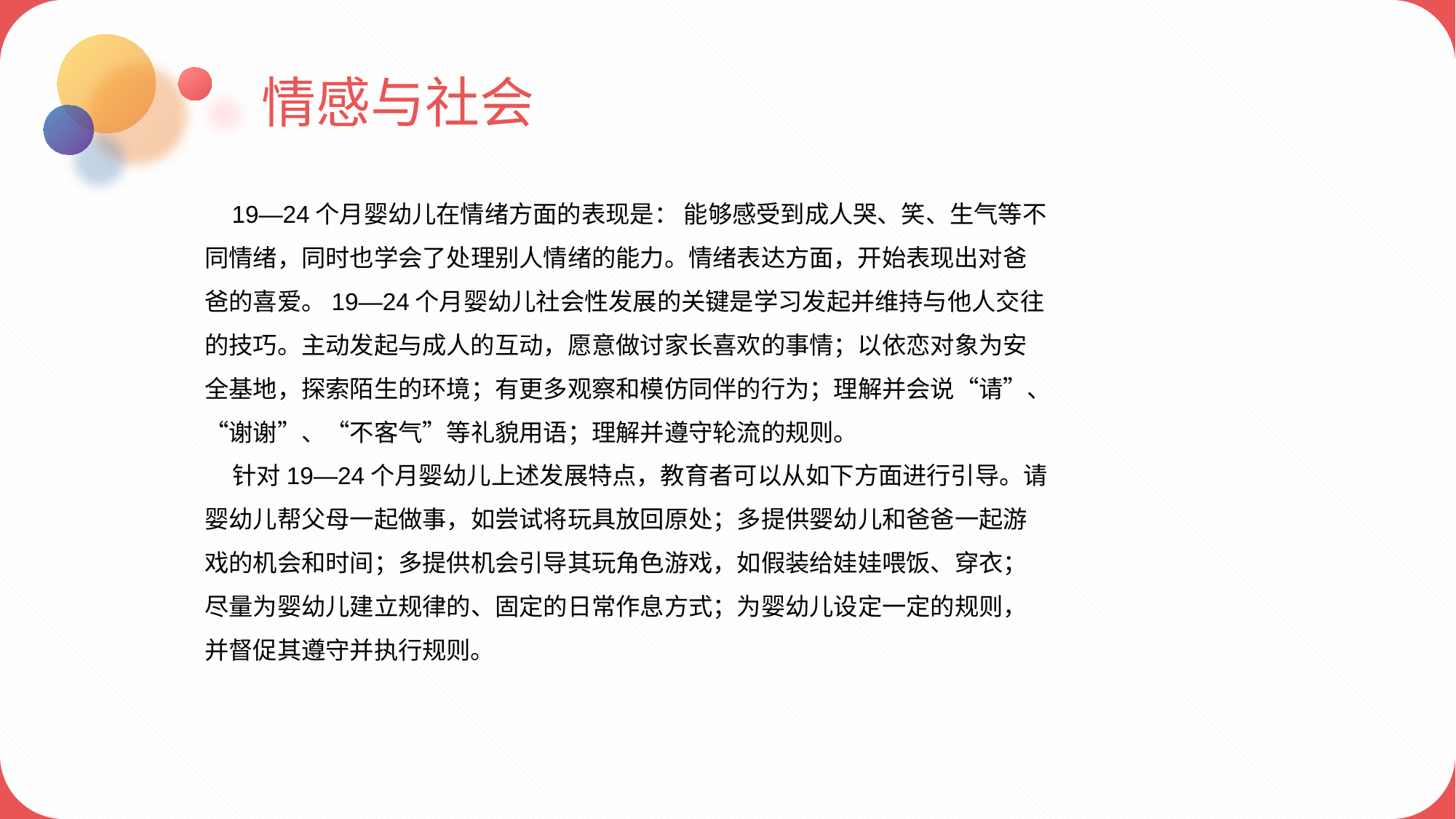

情感与社会
    19—24个月婴幼儿在情绪方面的表现是： 能够感受到成人哭、笑、生气等不同情绪，同时也学会了处理别人情绪的能力。情绪表达方面，开始表现出对爸爸的喜爱。19—24个月婴幼儿社会性发展的关键是学习发起并维持与他人交往的技巧。主动发起与成人的互动，愿意做讨家长喜欢的事情；以依恋对象为安全基地，探索陌生的环境；有更多观察和模仿同伴的行为；理解并会说“请”、“谢谢”、“不客气”等礼貌用语；理解并遵守轮流的规则。
    针对19—24个月婴幼儿上述发展特点，教育者可以从如下方面进行引导。请婴幼儿帮父母一起做事，如尝试将玩具放回原处；多提供婴幼儿和爸爸一起游戏的机会和时间；多提供机会引导其玩角色游戏，如假装给娃娃喂饭、穿衣；尽量为婴幼儿建立规律的、固定的日常作息方式；为婴幼儿设定一定的规则，并督促其遵守并执行规则。